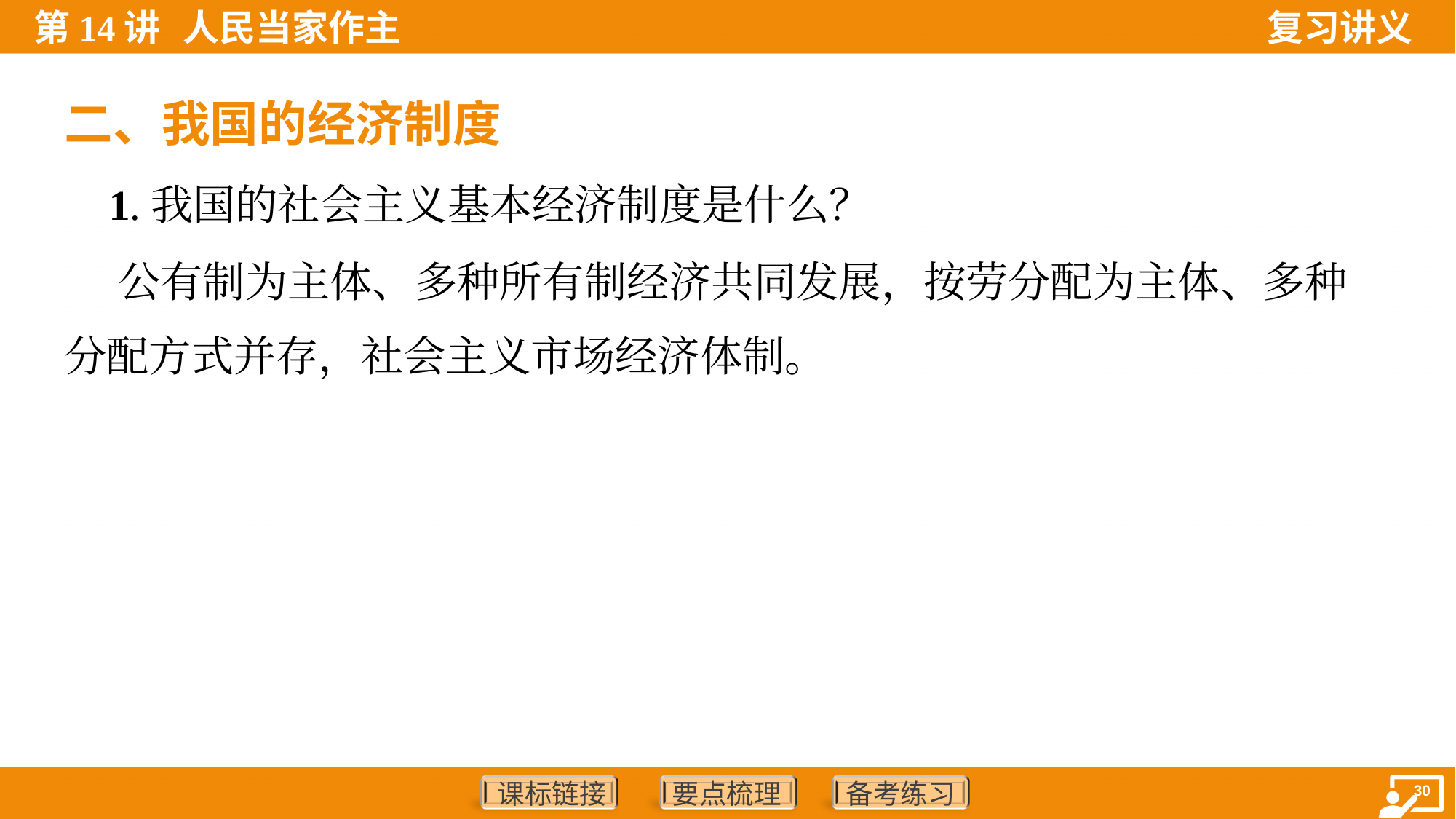

二、我国的经济制度
    1.我国的社会主义基本经济制度是什么？
    公有制为主体、多种所有制经济共同发展，按劳分配为主体、多种
分配方式并存，社会主义市场经济体制。